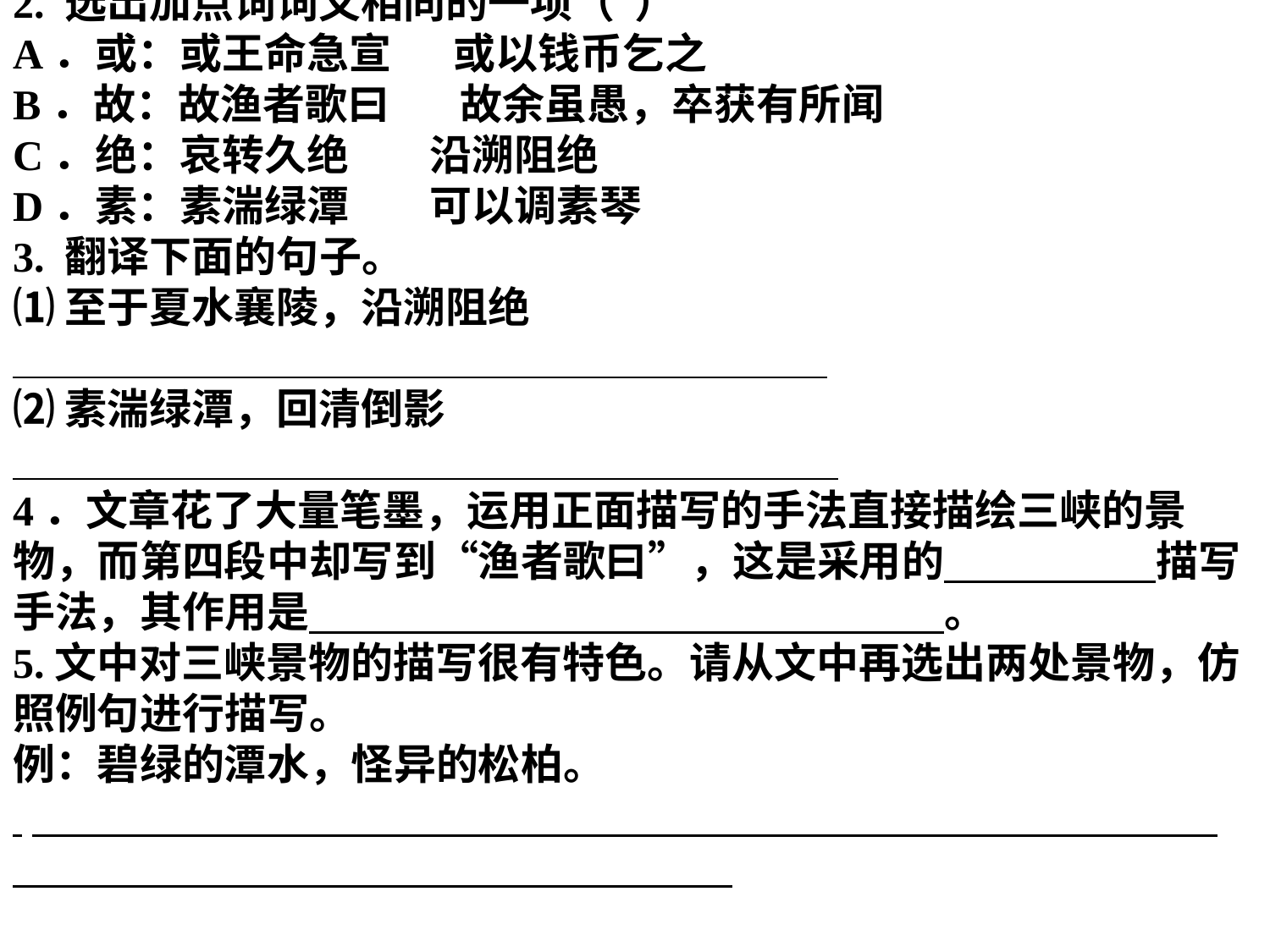

2. 选出加点词词义相同的一项（  ）
A．或：或王命急宣  　或以钱币乞之
B．故：故渔者歌曰   　故余虽愚，卒获有所闻
C．绝：哀转久绝    　沿溯阻绝
D．素：素湍绿潭    　可以调素琴
3. 翻译下面的句子。
⑴至于夏水襄陵，沿溯阻绝

⑵素湍绿潭，回清倒影

4．文章花了大量笔墨，运用正面描写的手法直接描绘三峡的景物，而第四段中却写到“渔者歌曰”，这是采用的　　　　　描写手法，其作用是　　　　　　　　　　　　　　　。
5.文中对三峡景物的描写很有特色。请从文中再选出两处景物，仿照例句进行描写。
例：碧绿的潭水，怪异的松柏。